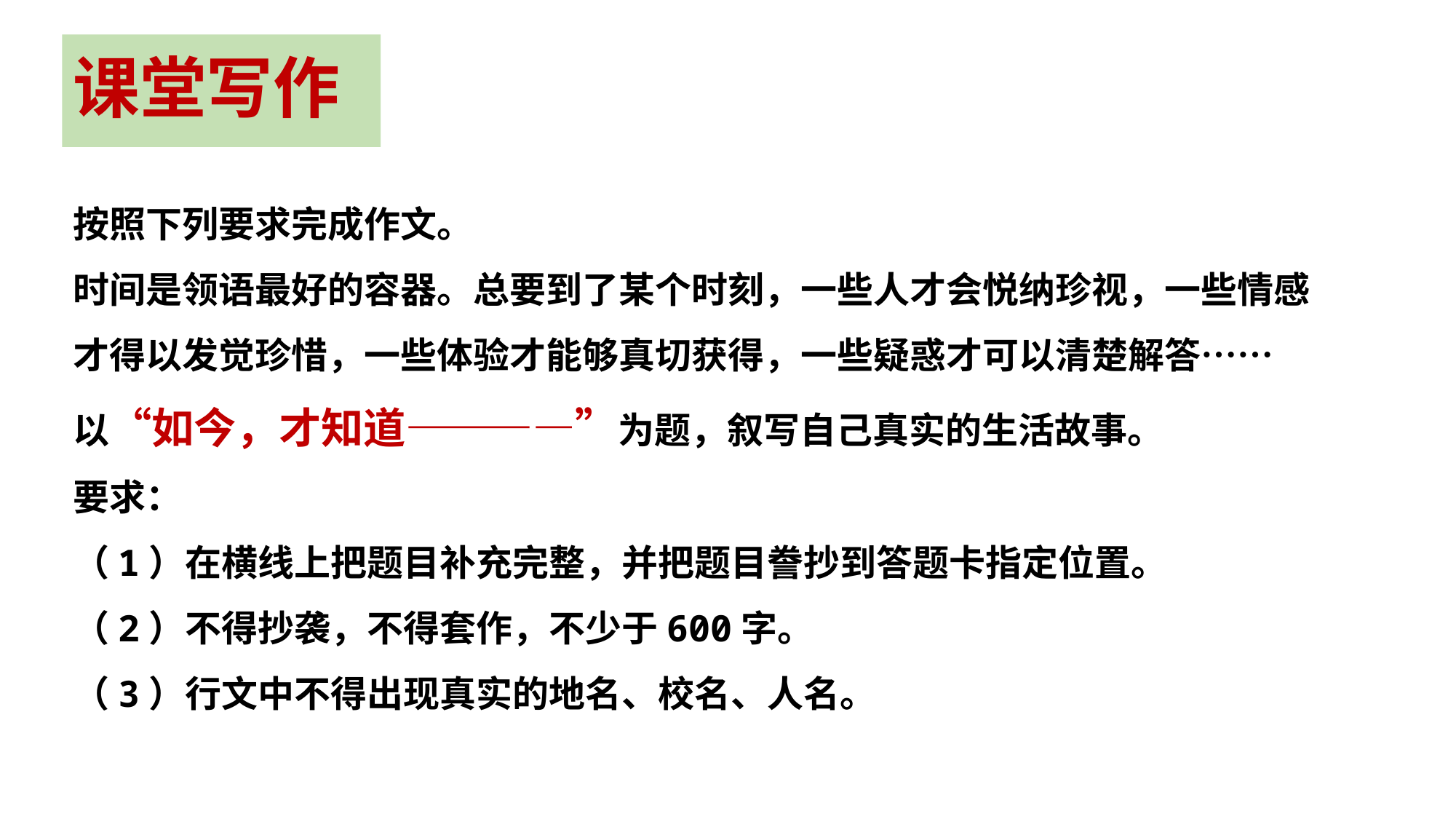

# 课堂写作
按照下列要求完成作文。
时间是领语最好的容器。总要到了某个时刻，一些人才会悦纳珍视，一些情感才得以发觉珍惜，一些体验才能够真切获得，一些疑惑才可以清楚解答……
以“如今，才知道————”为题，叙写自己真实的生活故事。要求：（1）在横线上把题目补充完整，并把题目誊抄到答题卡指定位置。（2）不得抄袭，不得套作，不少于600字。（3）行文中不得出现真实的地名、校名、人名。